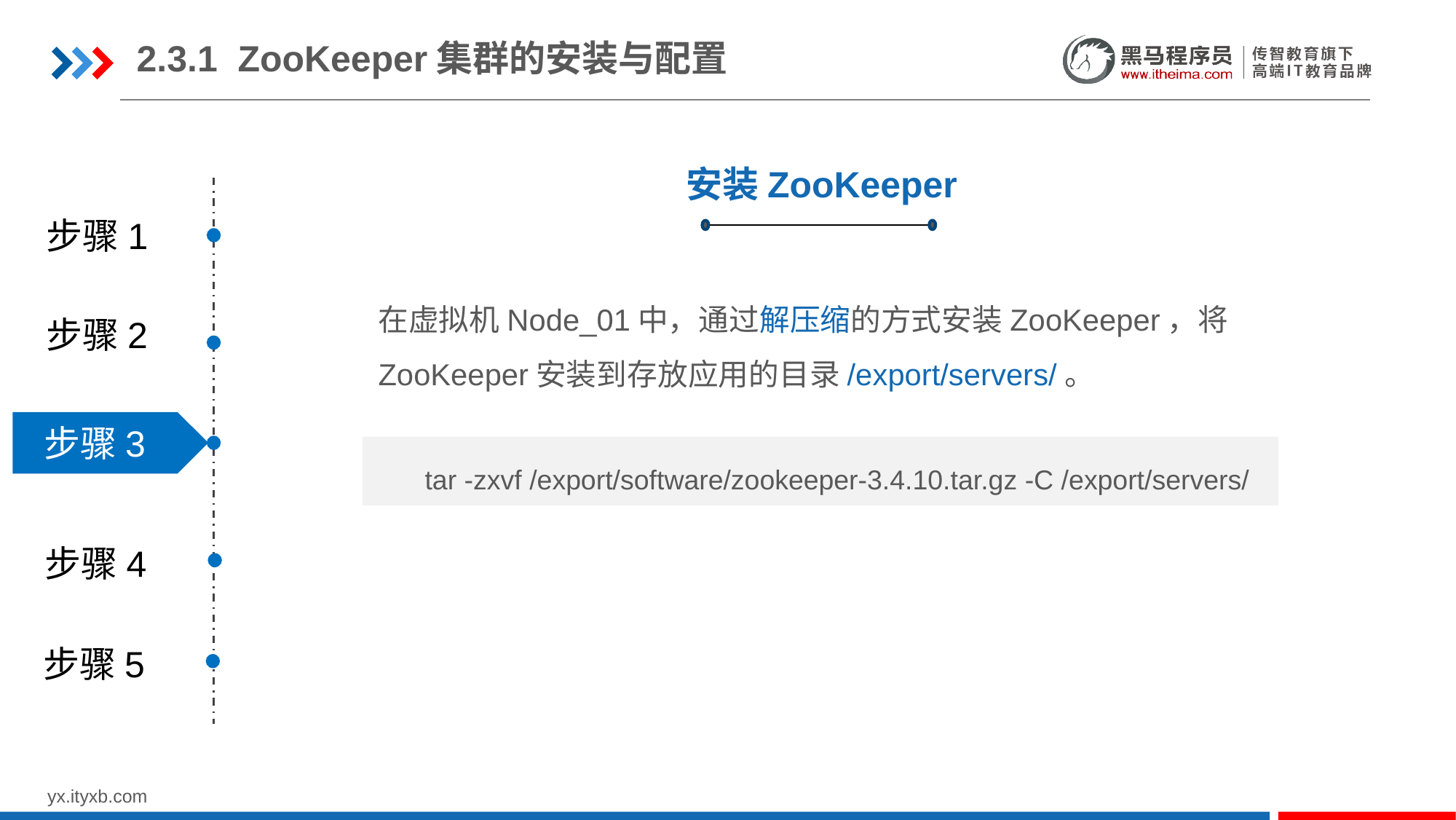

2.3.1  ZooKeeper集群的安装与配置

安装ZooKeeper
步骤1

在虚拟机Node_01中，通过解压缩的方式安装ZooKeeper，将ZooKeeper安装到存放应用的目录/export/servers/。
步骤2

步骤3

tar -zxvf /export/software/zookeeper-3.4.10.tar.gz -C /export/servers/
步骤4

步骤5